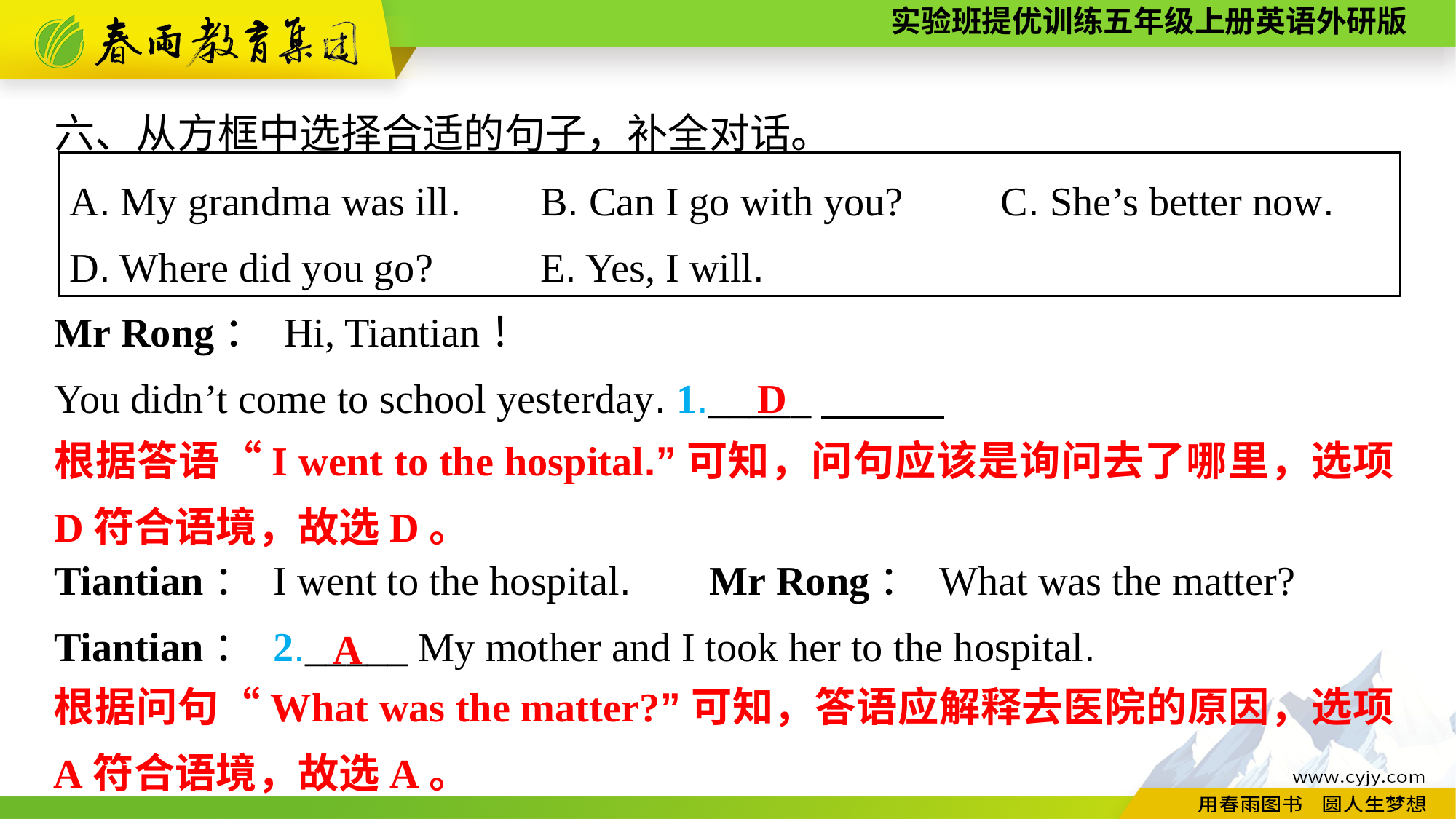

六、从方框中选择合适的句子，补全对话。

Mr Rong： Hi, Tiantian！
You didn’t come to school yesterday. 1._____

Tiantian： I went to the hospital.	Mr Rong： What was the matter?
Tiantian： 2._____ My mother and I took her to the hospital.
A. My grandma was ill. 	B. Can I go with you?    	C. She’s better now.
D. Where did you go? 	E. Yes, I will.
D
根据答语“I went to the hospital.”可知，问句应该是询问去了哪里，选项D符合语境，故选D。
A
根据问句“What was the matter?”可知，答语应解释去医院的原因，选项A符合语境，故选A。